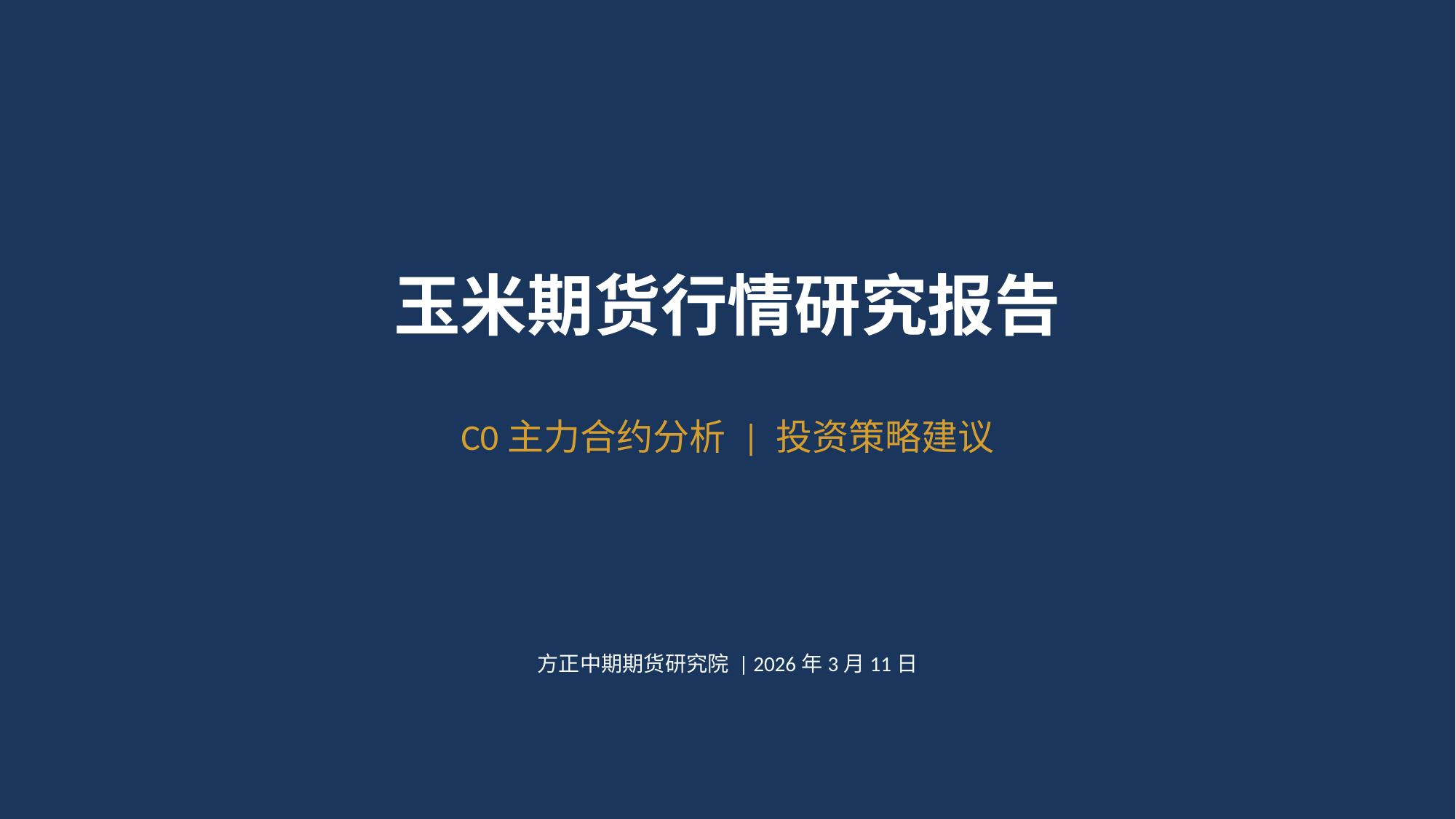

玉米期货行情研究报告
C0主力合约分析 | 投资策略建议
方正中期期货研究院 | 2026年3月11日